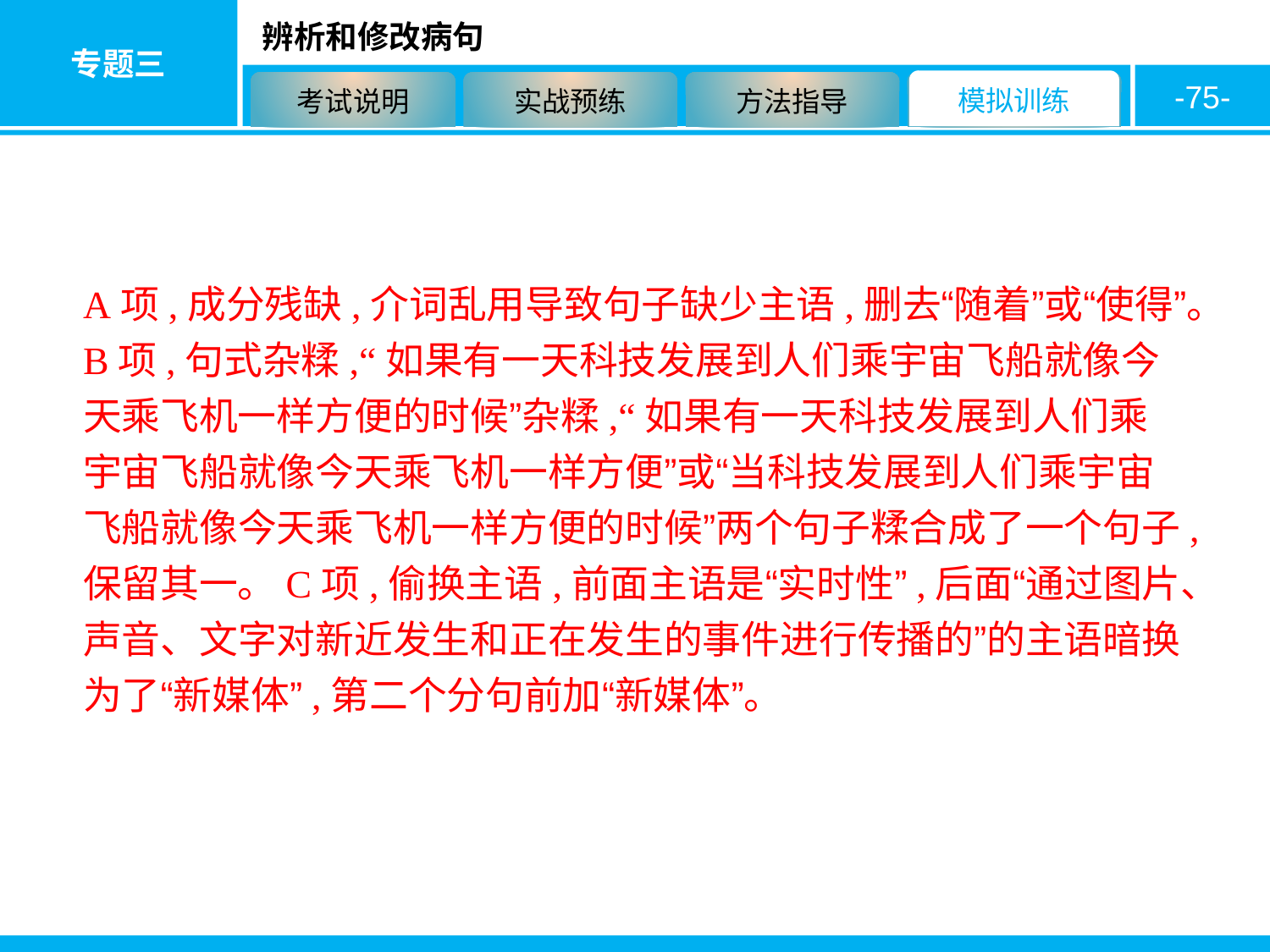

-75-
A项,成分残缺,介词乱用导致句子缺少主语,删去“随着”或“使得”。B项,句式杂糅,“如果有一天科技发展到人们乘宇宙飞船就像今天乘飞机一样方便的时候”杂糅,“如果有一天科技发展到人们乘宇宙飞船就像今天乘飞机一样方便”或“当科技发展到人们乘宇宙飞船就像今天乘飞机一样方便的时候”两个句子糅合成了一个句子,保留其一。C项,偷换主语,前面主语是“实时性”,后面“通过图片、声音、文字对新近发生和正在发生的事件进行传播的”的主语暗换为了“新媒体”,第二个分句前加“新媒体”。